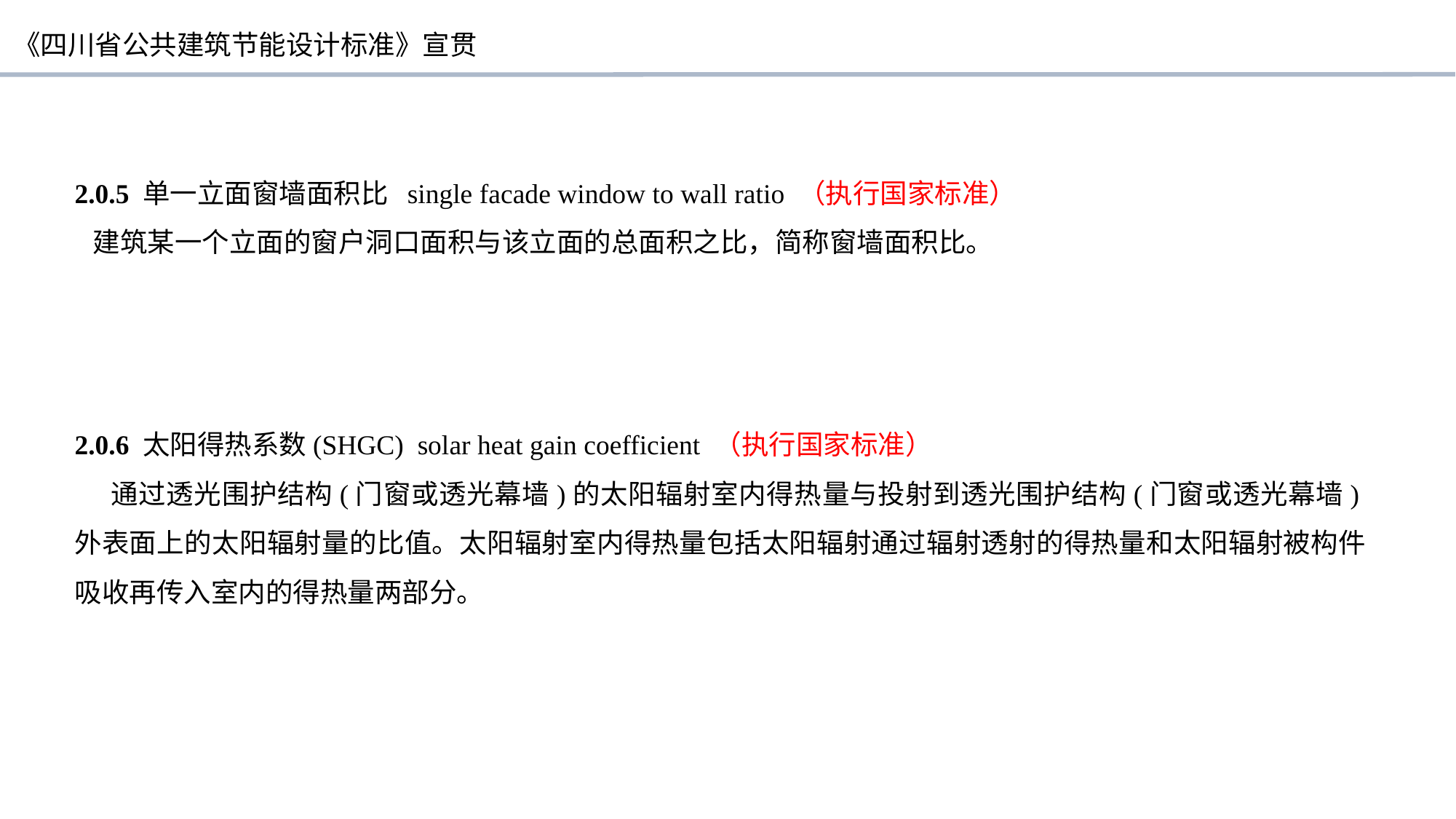

2.0.5 单一立面窗墙面积比  single facade window to wall ratio （执行国家标准）
建筑某一个立面的窗户洞口面积与该立面的总面积之比，简称窗墙面积比。
2.0.6 太阳得热系数(SHGC)  solar heat gain coefficient （执行国家标准）
通过透光围护结构(门窗或透光幕墙)的太阳辐射室内得热量与投射到透光围护结构(门窗或透光幕墙)外表面上的太阳辐射量的比值。太阳辐射室内得热量包括太阳辐射通过辐射透射的得热量和太阳辐射被构件吸收再传入室内的得热量两部分。